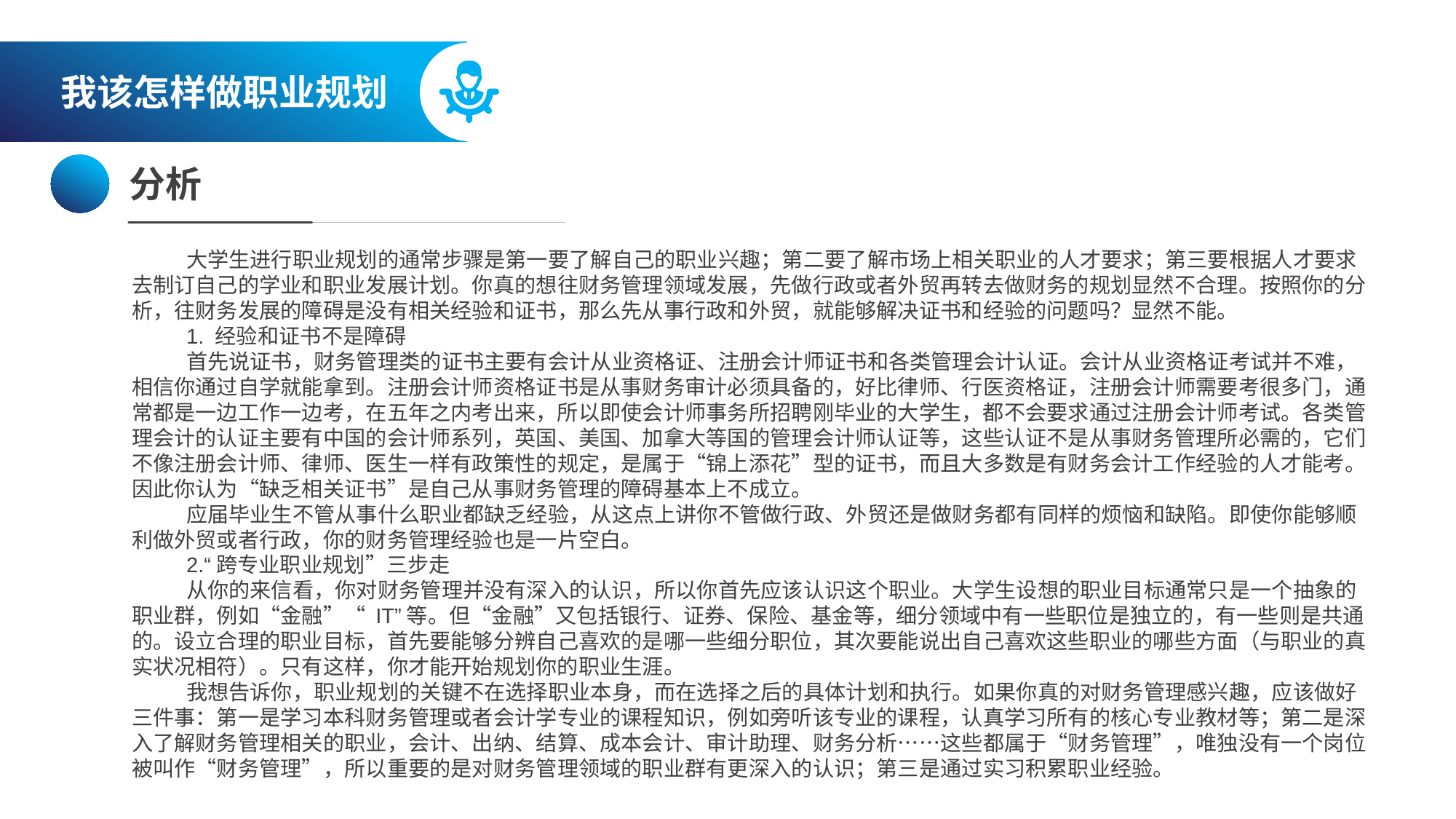

我该怎样做职业规划

分析
大学生进行职业规划的通常步骤是第一要了解自己的职业兴趣；第二要了解市场上相关职业的人才要求；第三要根据人才要求去制订自己的学业和职业发展计划。你真的想往财务管理领域发展，先做行政或者外贸再转去做财务的规划显然不合理。按照你的分析，往财务发展的障碍是没有相关经验和证书，那么先从事行政和外贸，就能够解决证书和经验的问题吗？显然不能。
1. 经验和证书不是障碍
首先说证书，财务管理类的证书主要有会计从业资格证、注册会计师证书和各类管理会计认证。会计从业资格证考试并不难，相信你通过自学就能拿到。注册会计师资格证书是从事财务审计必须具备的，好比律师、行医资格证，注册会计师需要考很多门，通常都是一边工作一边考，在五年之内考出来，所以即使会计师事务所招聘刚毕业的大学生，都不会要求通过注册会计师考试。各类管理会计的认证主要有中国的会计师系列，英国、美国、加拿大等国的管理会计师认证等，这些认证不是从事财务管理所必需的，它们不像注册会计师、律师、医生一样有政策性的规定，是属于“锦上添花”型的证书，而且大多数是有财务会计工作经验的人才能考。因此你认为“缺乏相关证书”是自己从事财务管理的障碍基本上不成立。
应届毕业生不管从事什么职业都缺乏经验，从这点上讲你不管做行政、外贸还是做财务都有同样的烦恼和缺陷。即使你能够顺利做外贸或者行政，你的财务管理经验也是一片空白。
2.“跨专业职业规划”三步走
从你的来信看，你对财务管理并没有深入的认识，所以你首先应该认识这个职业。大学生设想的职业目标通常只是一个抽象的职业群，例如“金融”“ IT”等。但“金融”又包括银行、证券、保险、基金等，细分领域中有一些职位是独立的，有一些则是共通的。设立合理的职业目标，首先要能够分辨自己喜欢的是哪一些细分职位，其次要能说出自己喜欢这些职业的哪些方面（与职业的真实状况相符）。只有这样，你才能开始规划你的职业生涯。
我想告诉你，职业规划的关键不在选择职业本身，而在选择之后的具体计划和执行。如果你真的对财务管理感兴趣，应该做好三件事：第一是学习本科财务管理或者会计学专业的课程知识，例如旁听该专业的课程，认真学习所有的核心专业教材等；第二是深入了解财务管理相关的职业，会计、出纳、结算、成本会计、审计助理、财务分析……这些都属于“财务管理”，唯独没有一个岗位被叫作“财务管理”，所以重要的是对财务管理领域的职业群有更深入的认识；第三是通过实习积累职业经验。